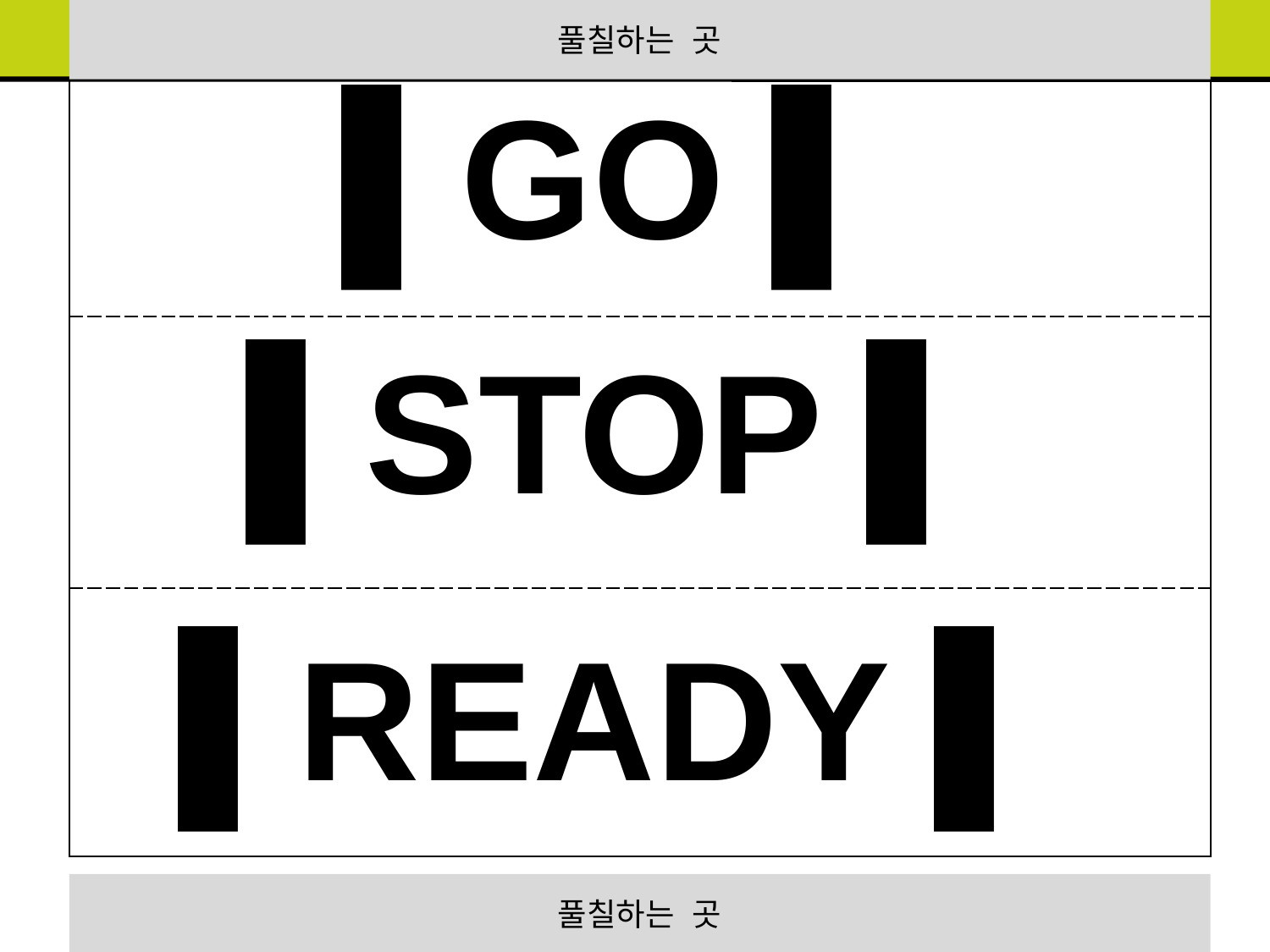

풀칠하는  곳
| ▌GO ▌ |
| --- |
| ▌STOP ▌ |
| ▌READY ▌ |
풀칠하는  곳